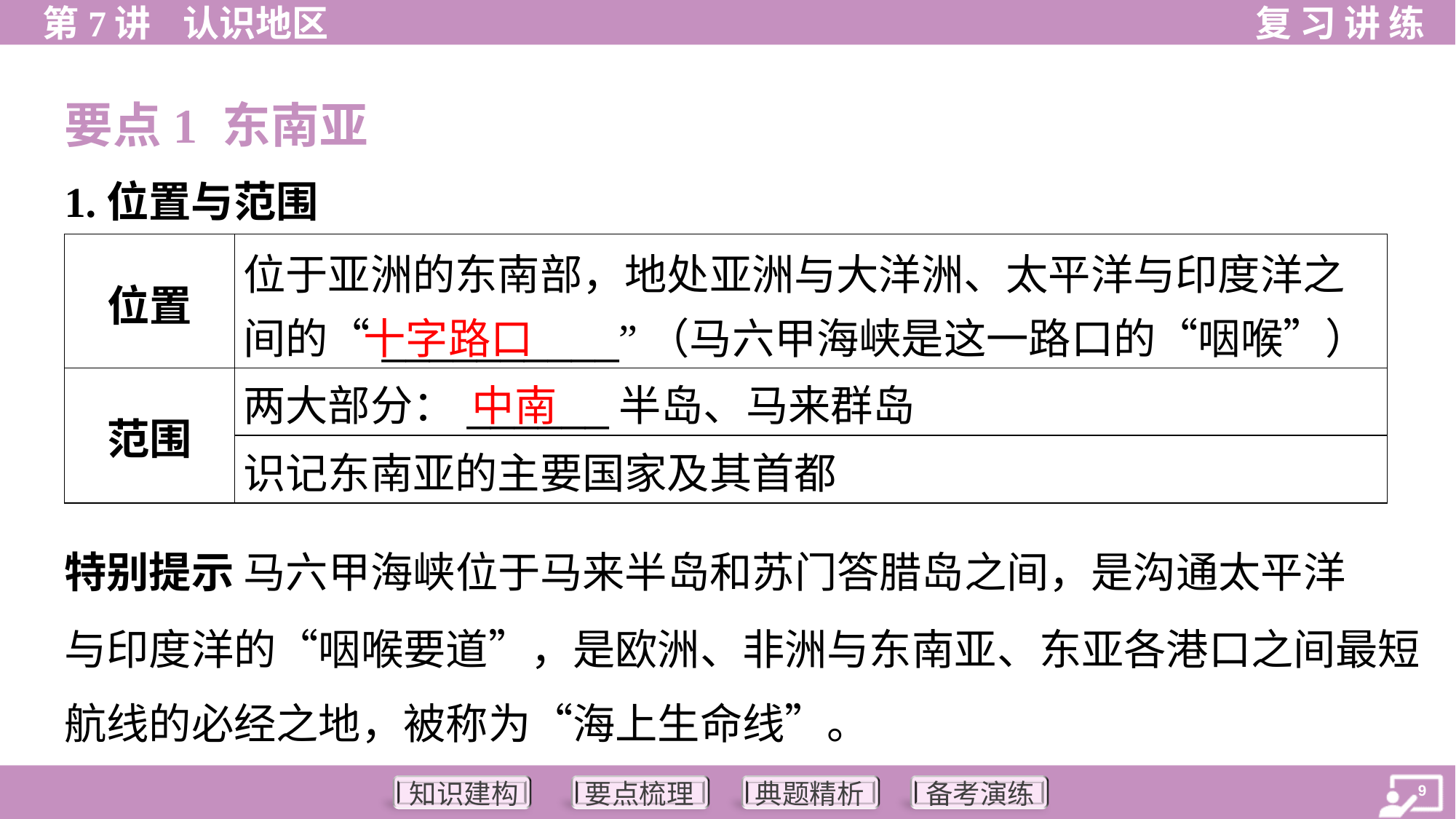

要点1 东南亚
1.位置与范围
| 位置 | 位于亚洲的东南部，地处亚洲与大洋洲、太平洋与印度洋之 间的“\_\_\_\_\_\_\_\_\_\_”（马六甲海峡是这一路口的“咽喉”） |
| --- | --- |
| 范围 | 两大部分：\_\_\_\_\_\_半岛、马来群岛 |
|  | 识记东南亚的主要国家及其首都 |
十字路口
中南
特别提示 马六甲海峡位于马来半岛和苏门答腊岛之间，是沟通太平洋
与印度洋的“咽喉要道”，是欧洲、非洲与东南亚、东亚各港口之间最短
航线的必经之地，被称为“海上生命线”。